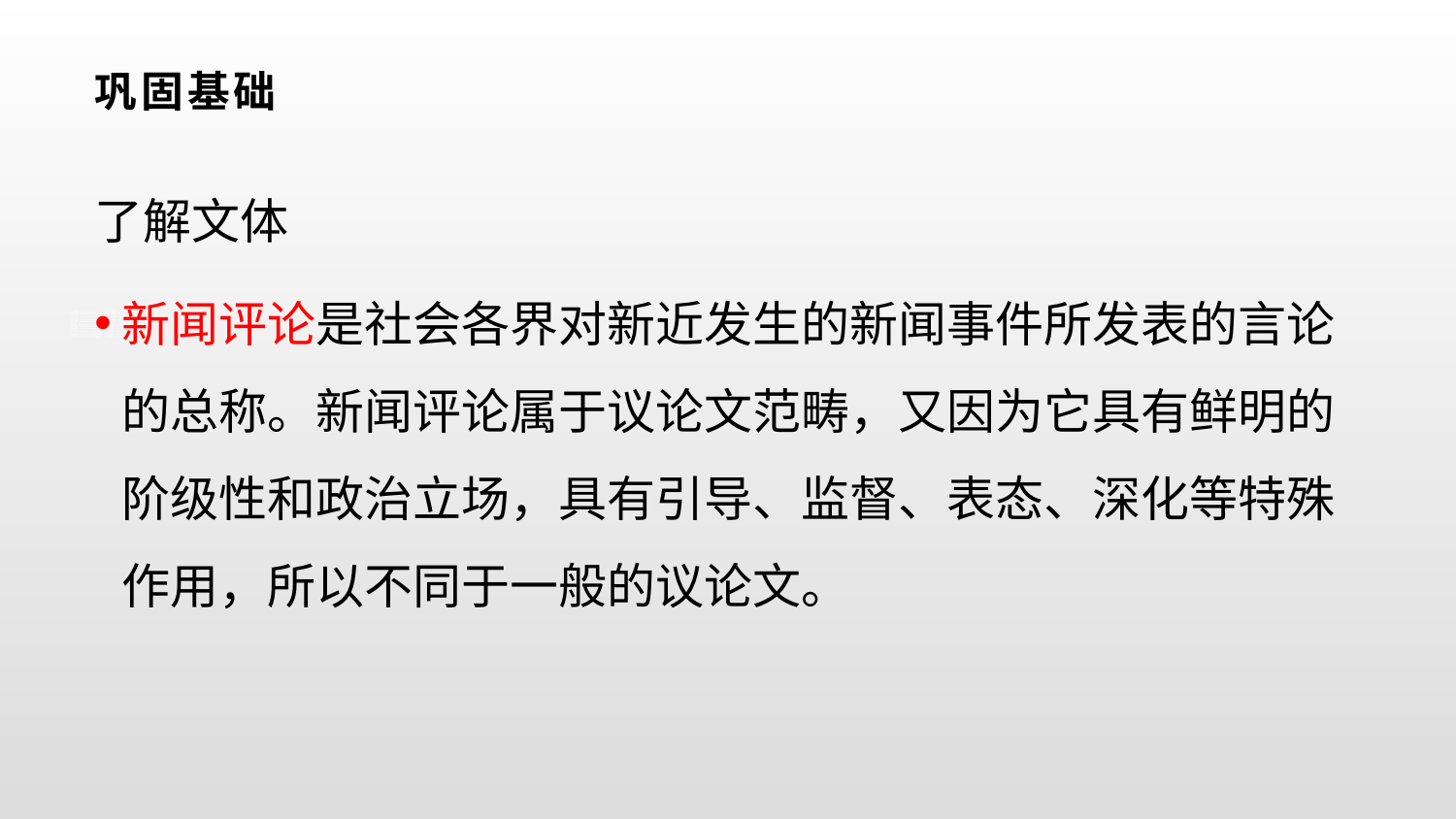

# 巩固基础
了解文体
新闻评论是社会各界对新近发生的新闻事件所发表的言论的总称。新闻评论属于议论文范畴，又因为它具有鲜明的阶级性和政治立场，具有引导、监督、表态、深化等特殊作用，所以不同于一般的议论文。